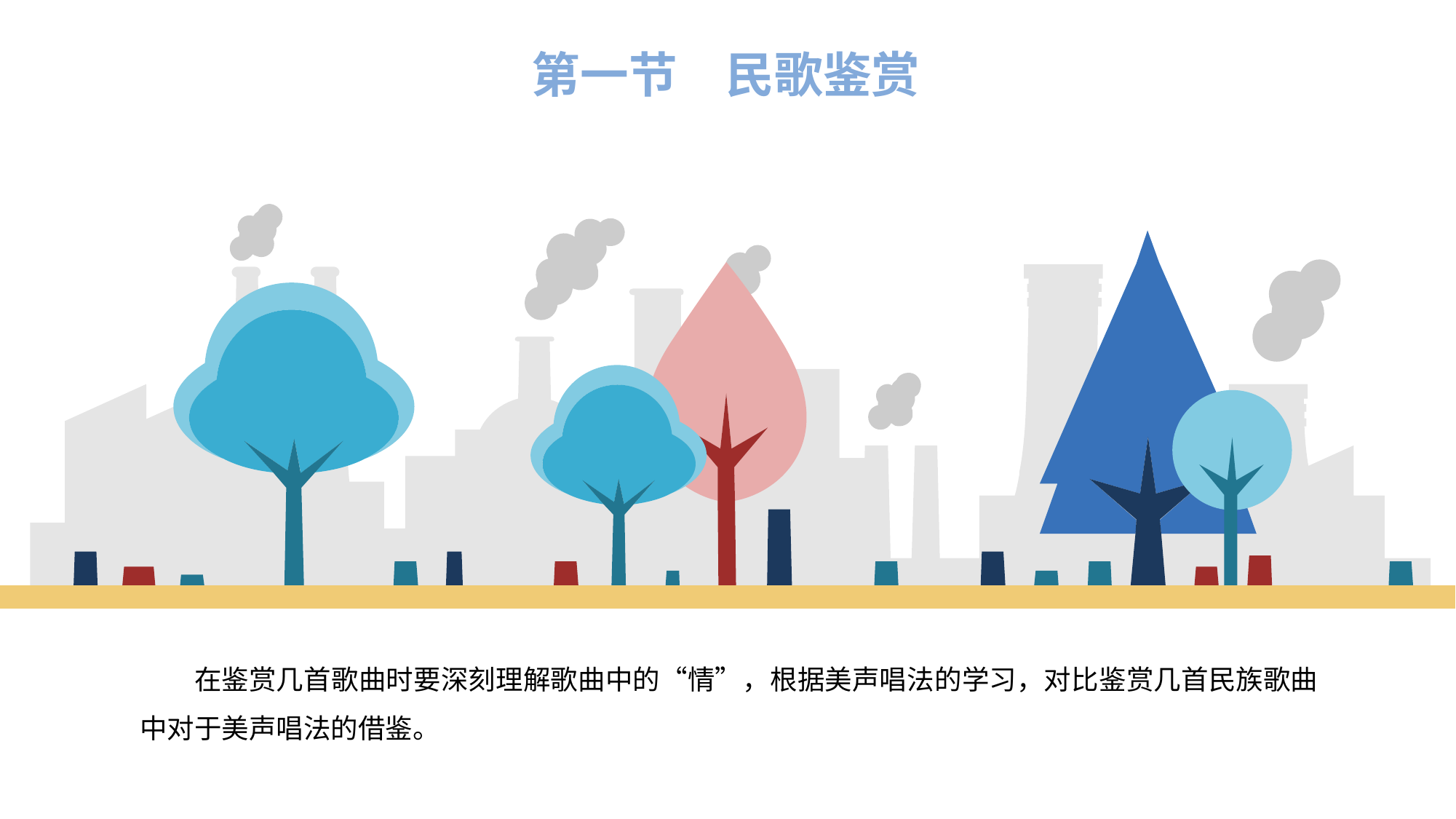

第一节　民歌鉴赏

在鉴赏几首歌曲时要深刻理解歌曲中的“情”，根据美声唱法的学习，对比鉴赏几首民族歌曲中对于美声唱法的借鉴。